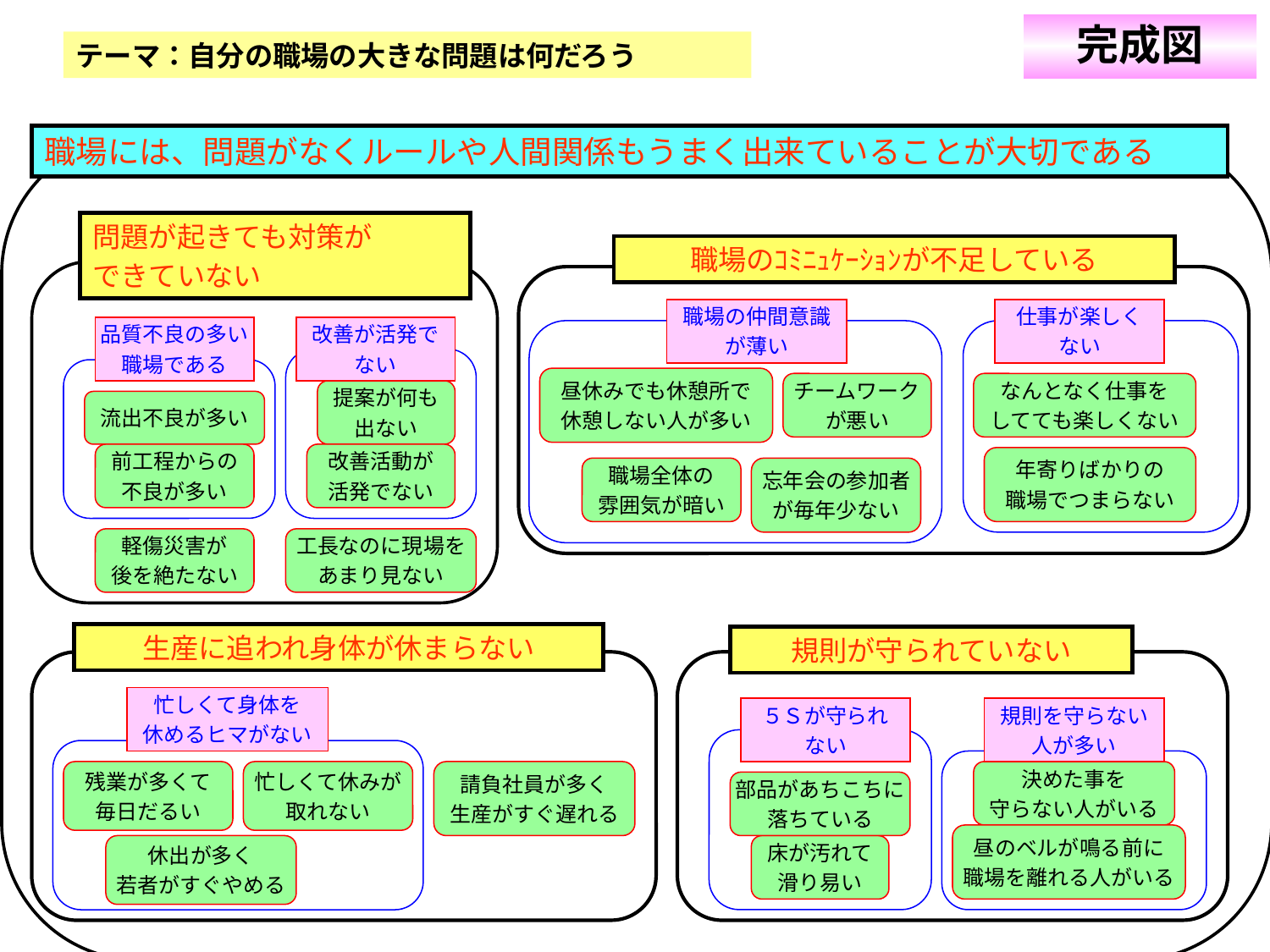

# 完成図
テーマ：自分の職場の大きな問題は何だろう
職場には、問題がなくルールや人間関係もうまく出来ていることが大切である

問題が起きても対策が
できていない
職場のｺﾐﾆｭｹｰｼｮﾝが不足している

職場の仲間意識
が薄い
仕事が楽しく
ない
品質不良の多い
職場である
改善が活発で
ない

昼休みでも休憩所で
休憩しない人が多い
チームワーク
が悪い
なんとなく仕事を
してても楽しくない
提案が何も
出ない
流出不良が多い
前工程からの
不良が多い
改善活動が
活発でない
年寄りばかりの
職場でつまらない
職場全体の
雰囲気が暗い
忘年会の参加者
が毎年少ない
軽傷災害が
後を絶たない
工長なのに現場を
あまり見ない
生産に追われ身体が休まらない
規則が守られていない

忙しくて身体を
休めるヒマがない
５Ｓが守られ
ない
規則を守らない
人が多い

残業が多くて
毎日だるい
忙しくて休みが
取れない
請負社員が多く
生産がすぐ遅れる
決めた事を
守らない人がいる
部品があちこちに
落ちている
昼のベルが鳴る前に
職場を離れる人がいる
休出が多く
若者がすぐやめる
床が汚れて
滑り易い